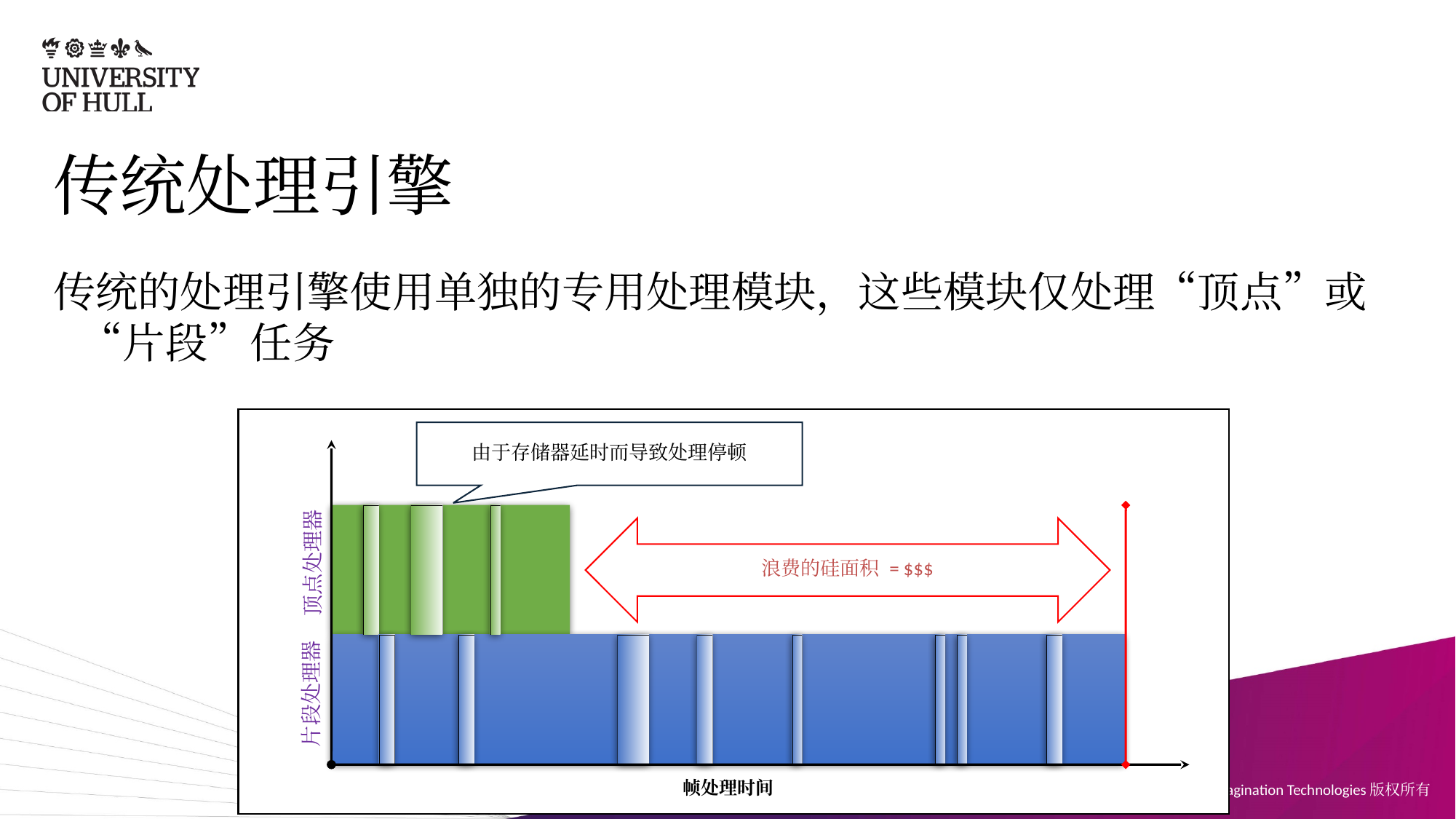

# 传统处理引擎
传统的处理引擎使用单独的专用处理模块，这些模块仅处理“顶点”或“片段”任务

由于存储器延时而导致处理停顿

浪费的硅面积 = $$$

顶点处理器

片段处理器

帧处理时间